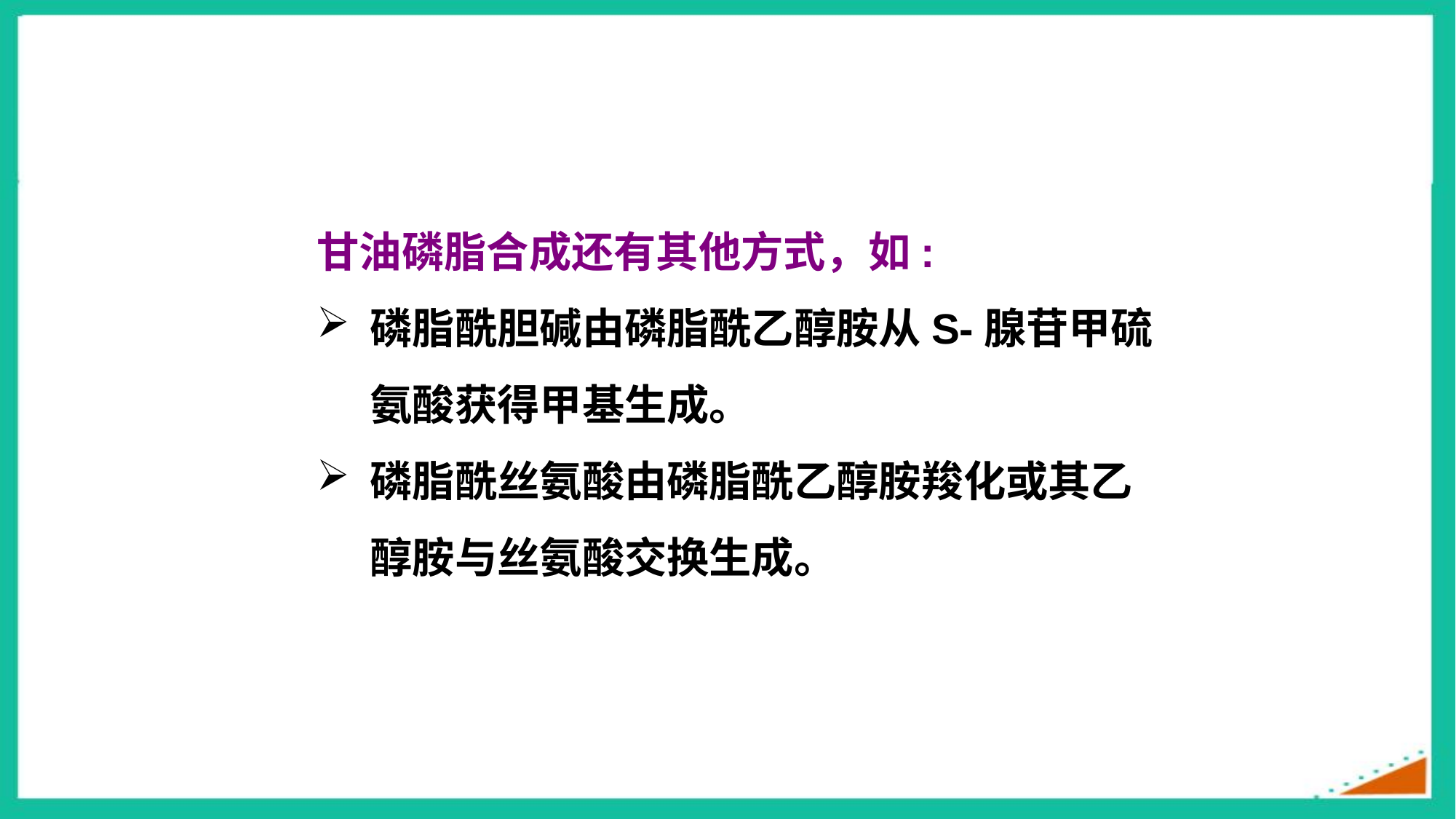

甘油磷脂合成还有其他方式，如:
磷脂酰胆碱由磷脂酰乙醇胺从S-腺苷甲硫氨酸获得甲基生成。
磷脂酰丝氨酸由磷脂酰乙醇胺羧化或其乙醇胺与丝氨酸交换生成。